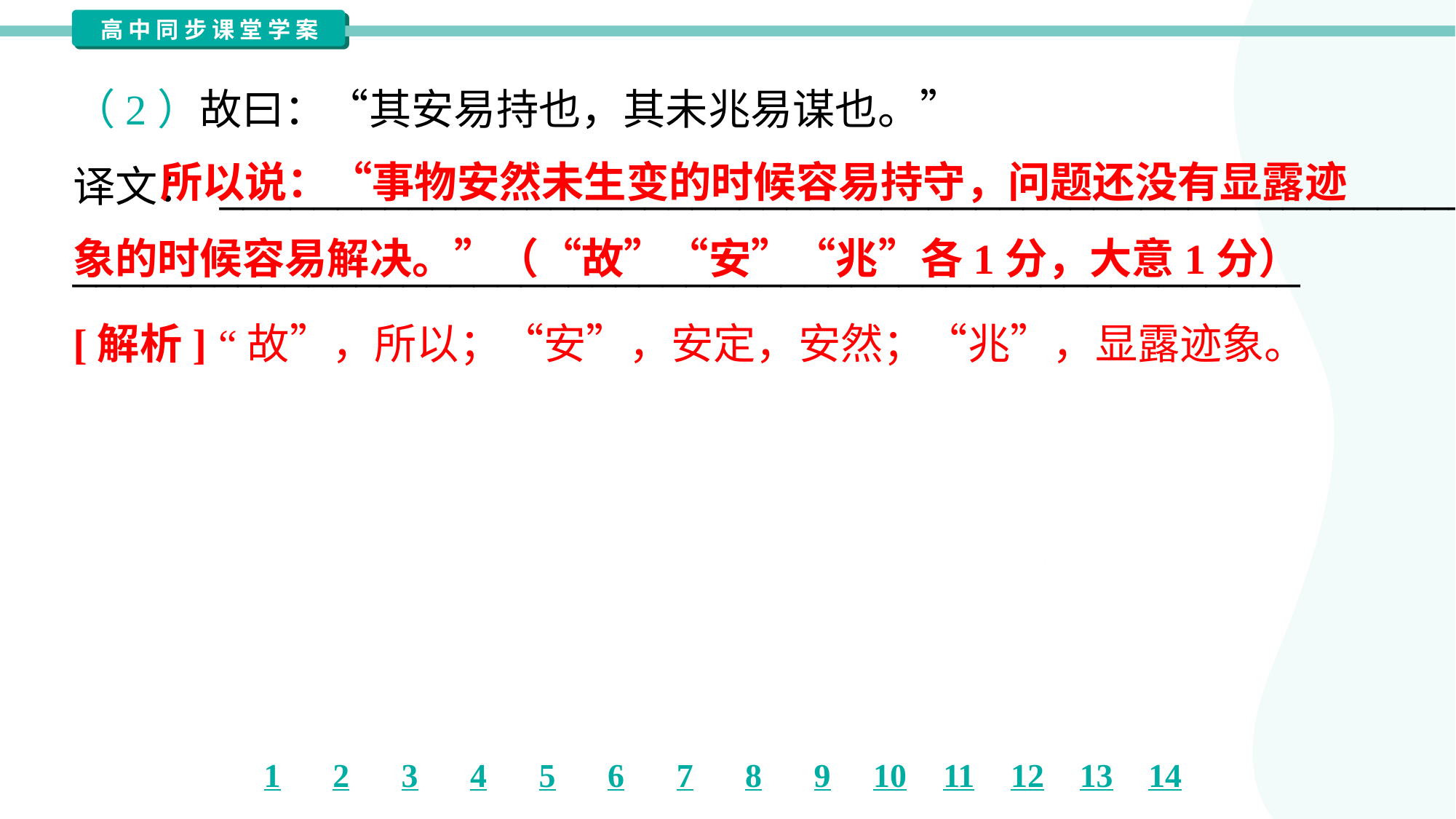

（2）故曰：“其安易持也，其未兆易谋也。”
译文： ______________________________________________________
____________________________________________________
        所以说：“事物安然未生变的时候容易持守，问题还没有显露迹象的时候容易解决。”（“故”“安”“兆”各1分，大意1分）
[解析] “故”，所以；“安”，安定，安然；“兆”，显露迹象。